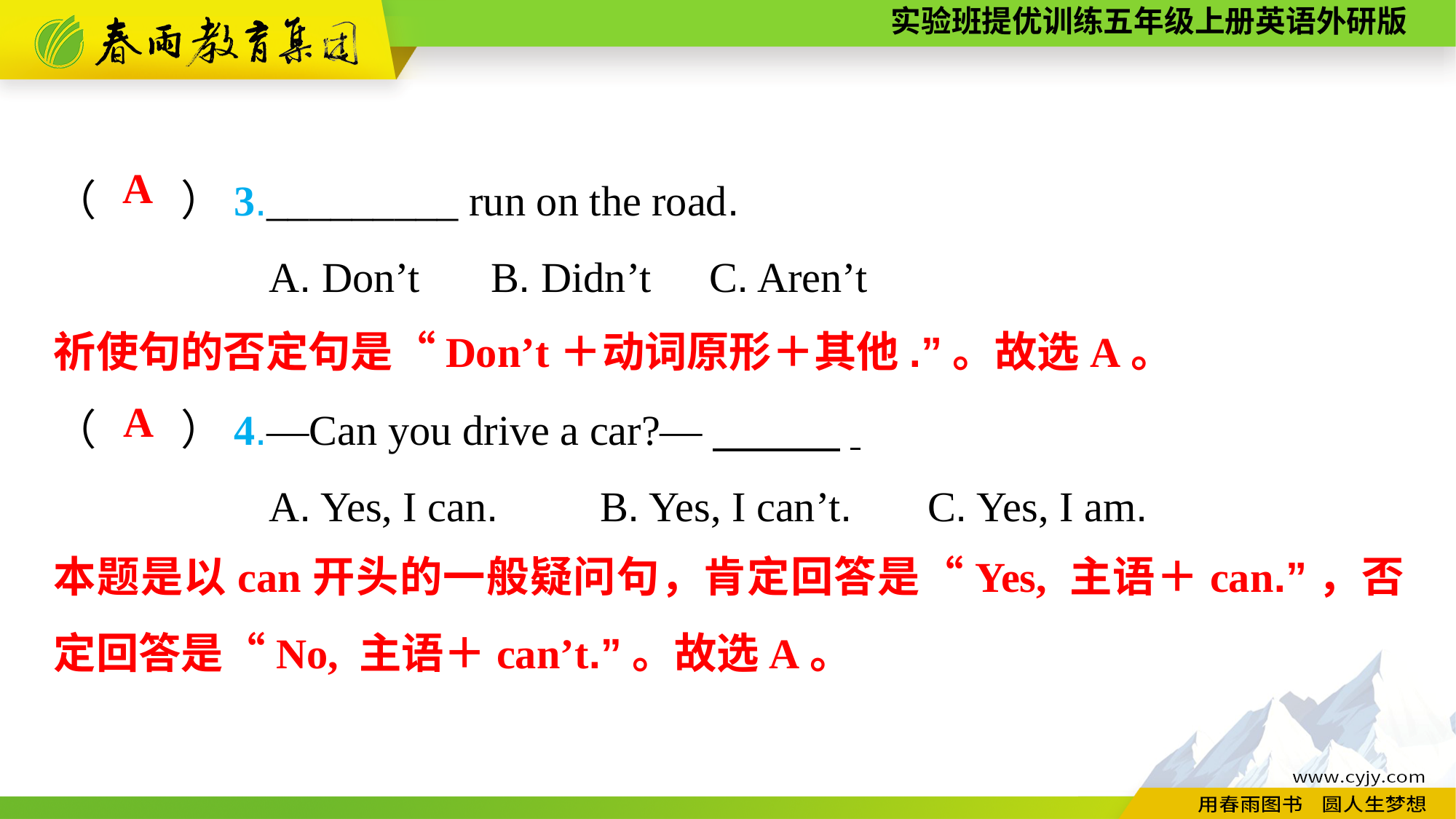

（　　）3._________ run on the road.
A. Don’t	B. Didn’t	C. Aren’t

（　　）4.—Can you drive a car?—　　　.
A. Yes, I can. 	B. Yes, I can’t. 	C. Yes, I am.
A
祈使句的否定句是“Don’t＋动词原形＋其他.”。故选A。
A
本题是以can开头的一般疑问句，肯定回答是“Yes, 主语＋can.”，否定回答是“No, 主语＋can’t.”。故选A。